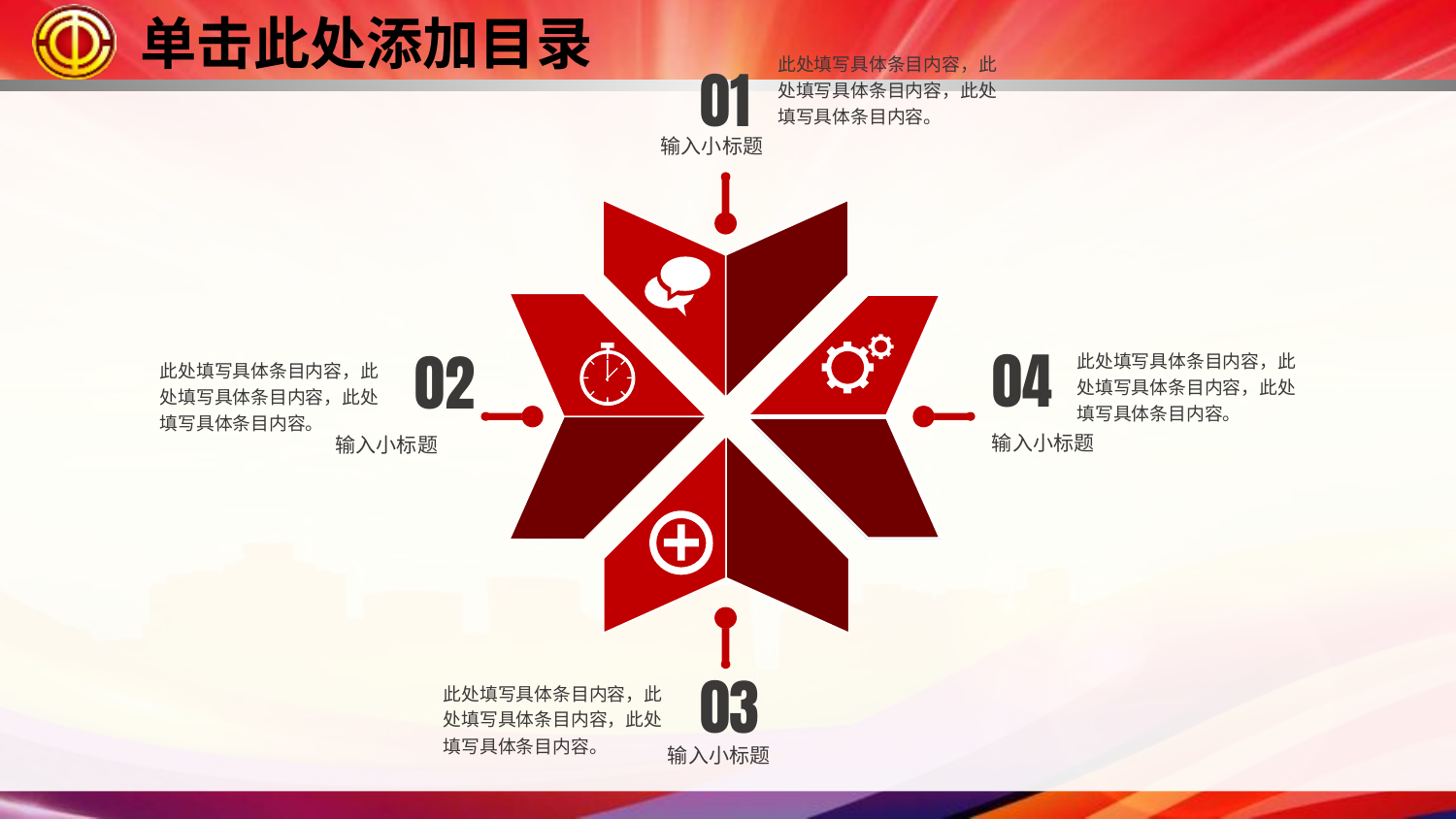

此处填写具体条目内容，此处填写具体条目内容，此处填写具体条目内容。
01
输入小标题

此处填写具体条目内容，此处填写具体条目内容，此处填写具体条目内容。
04
02

此处填写具体条目内容，此处填写具体条目内容，此处填写具体条目内容。

输入小标题
输入小标题

03
此处填写具体条目内容，此处填写具体条目内容，此处填写具体条目内容。
输入小标题